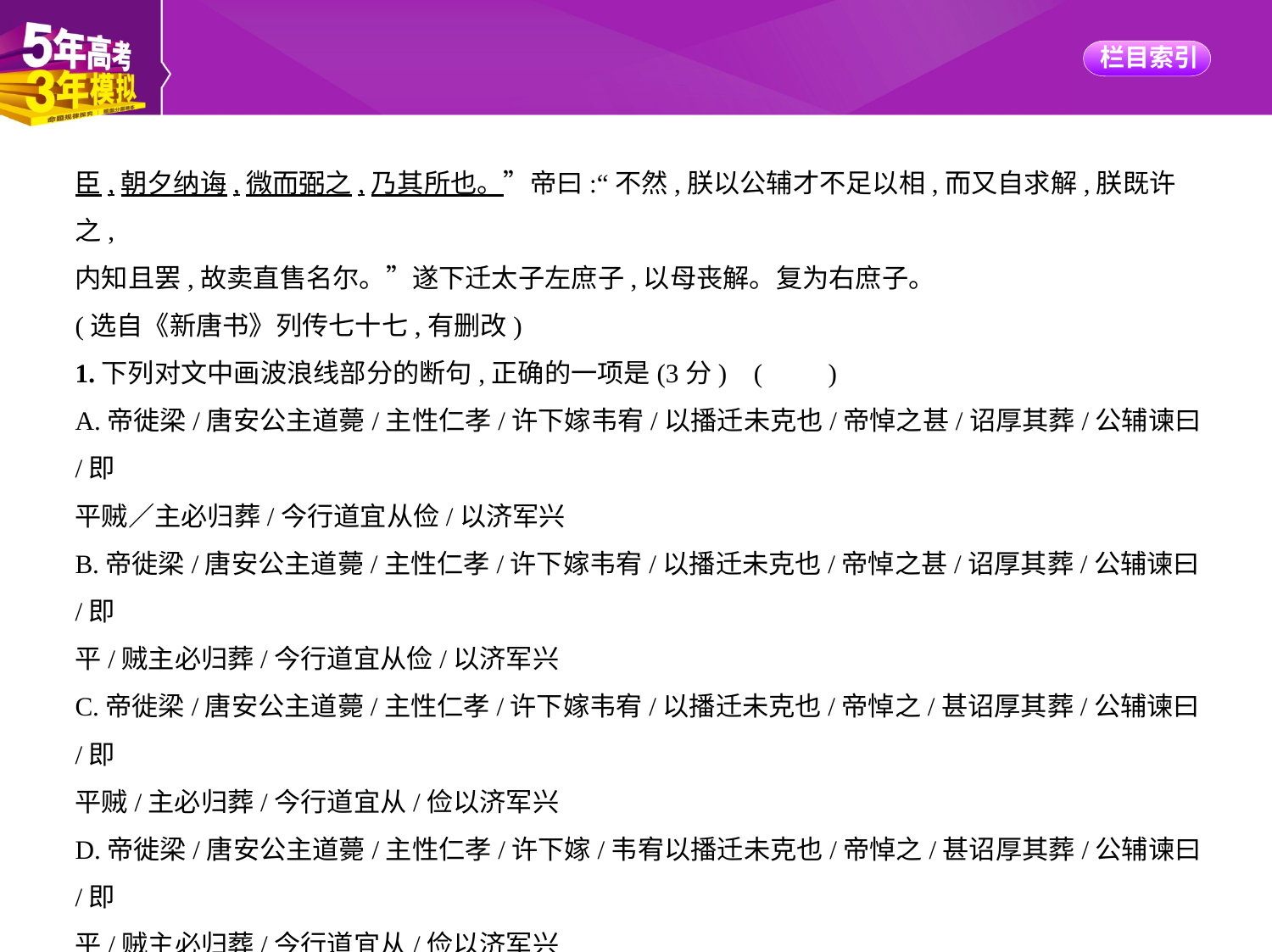

臣,朝夕纳诲,微而弼之,乃其所也。”帝曰:“不然,朕以公辅才不足以相,而又自求解,朕既许之,
内知且罢,故卖直售名尔。”遂下迁太子左庶子,以母丧解。复为右庶子。
(选自《新唐书》列传七十七,有删改)
1.下列对文中画波浪线部分的断句,正确的一项是(3分) (　　)
A.帝徙梁/唐安公主道薨/主性仁孝/许下嫁韦宥/以播迁未克也/帝悼之甚/诏厚其葬/公辅谏曰/即
平贼∕主必归葬/今行道宜从俭/以济军兴
B.帝徙梁/唐安公主道薨/主性仁孝/许下嫁韦宥/以播迁未克也/帝悼之甚/诏厚其葬/公辅谏曰/即
平/贼主必归葬/今行道宜从俭/以济军兴
C.帝徙梁/唐安公主道薨/主性仁孝/许下嫁韦宥/以播迁未克也/帝悼之/甚诏厚其葬/公辅谏曰/即
平贼/主必归葬/今行道宜从/俭以济军兴
D.帝徙梁/唐安公主道薨/主性仁孝/许下嫁/韦宥以播迁未克也/帝悼之/甚诏厚其葬/公辅谏曰/即
平/贼主必归葬/今行道宜从/俭以济军兴
2.下列对文中加点词语的相关内容的解说,不正确的一项是(3分) (　　)
A.翰林学士:古代最高学府的太学生,一般从文学侍从中选拔优秀人才充任翰林学士。
B.乘舆者:皇帝。“乘舆”特指天子和诸侯所乘坐的车子或皇帝所用的器物。